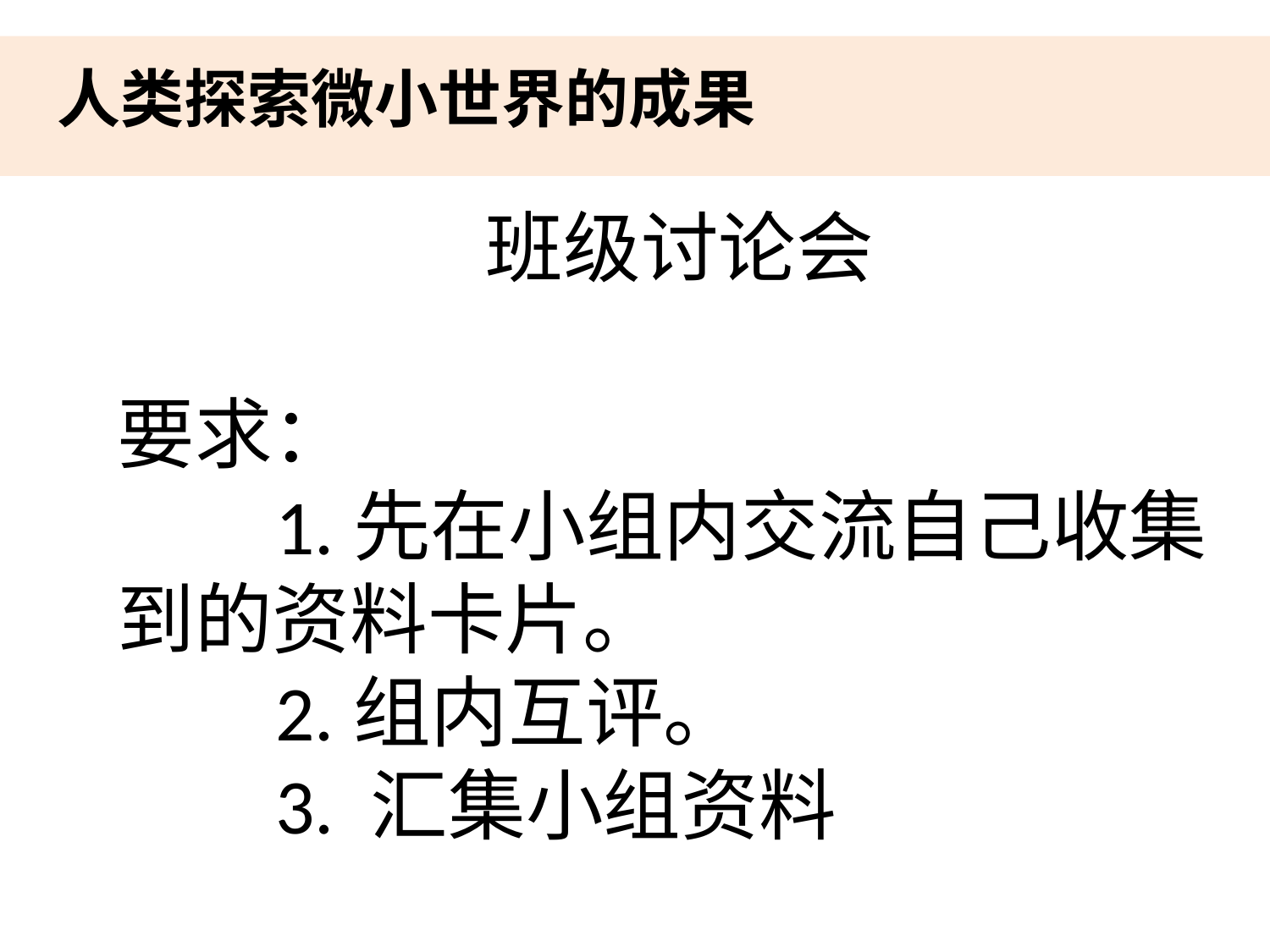

人类探索微小世界的成果
班级讨论会

要求：
         1.先在小组内交流自己收集到的资料卡片。
         2.组内互评。
         3. 汇集小组资料